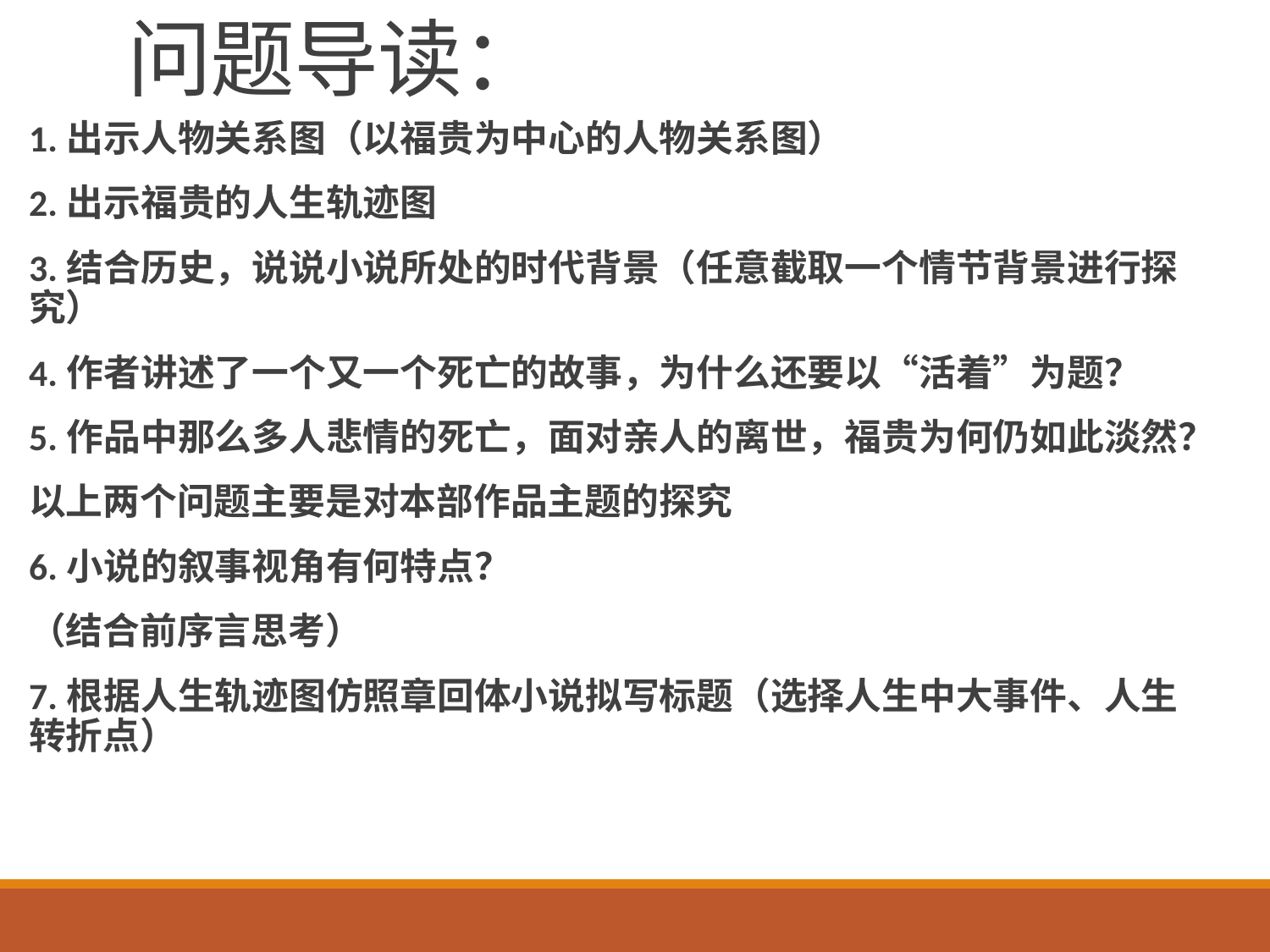

# 问题导读：
1.出示人物关系图（以福贵为中心的人物关系图）
2.出示福贵的人生轨迹图
3.结合历史，说说小说所处的时代背景（任意截取一个情节背景进行探究）
4.作者讲述了一个又一个死亡的故事，为什么还要以“活着”为题？
5.作品中那么多人悲情的死亡，面对亲人的离世，福贵为何仍如此淡然？
以上两个问题主要是对本部作品主题的探究
6.小说的叙事视角有何特点？
（结合前序言思考）
7.根据人生轨迹图仿照章回体小说拟写标题（选择人生中大事件、人生转折点）